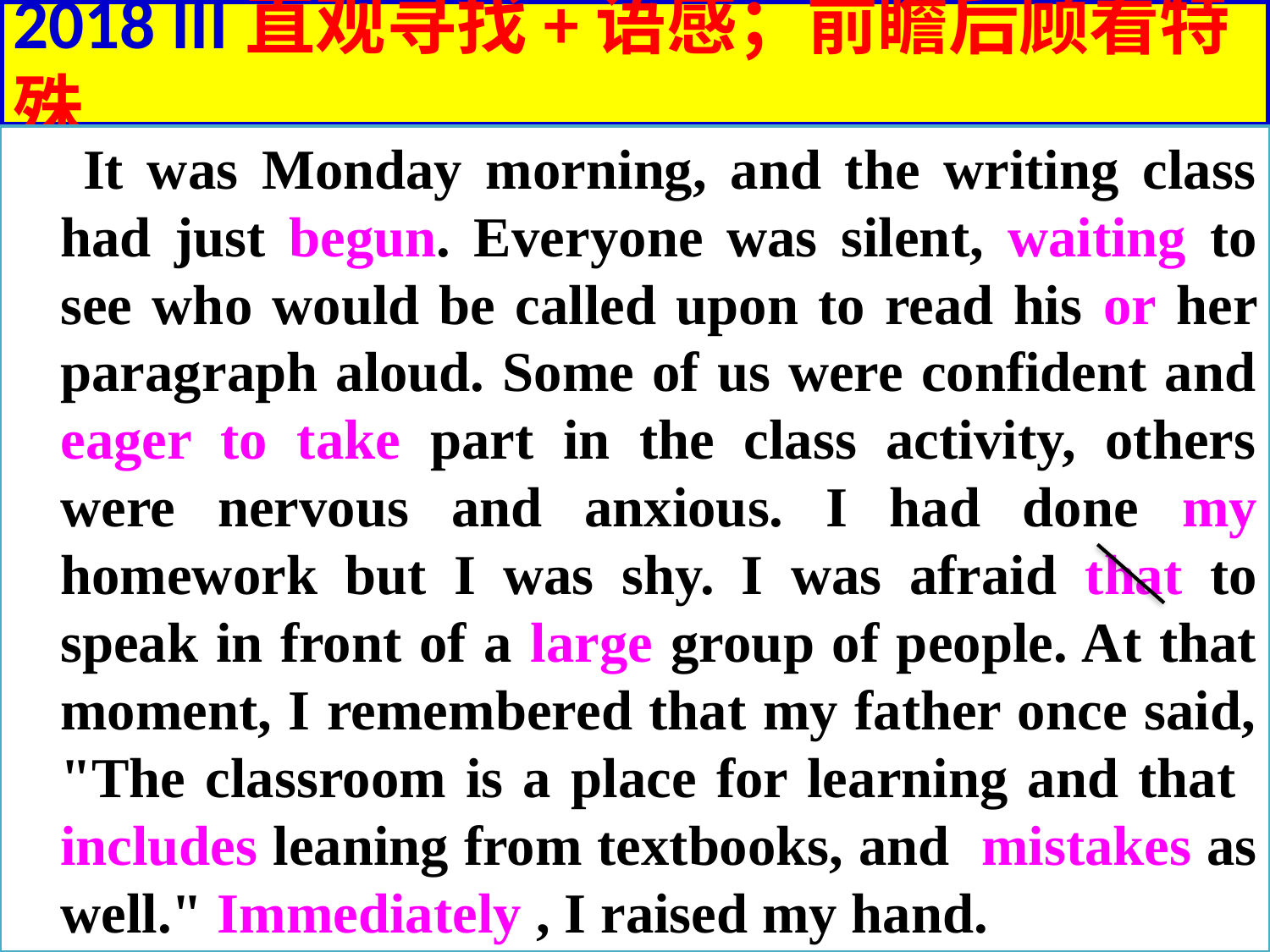

# 2018 III直观寻找+语感；前瞻后顾看特殊
   It was Monday morning, and the writing class had just begun. Everyone was silent, waiting to see who would be called upon to read his or her paragraph aloud. Some of us were confident and eager to take part in the class activity, others were nervous and anxious. I had done my homework but I was shy. I was afraid that to speak in front of a large group of people. At that moment, I remembered that my father once said, "The classroom is a place for learning and that  includes leaning from textbooks, and  mistakes as well." Immediately , I raised my hand.